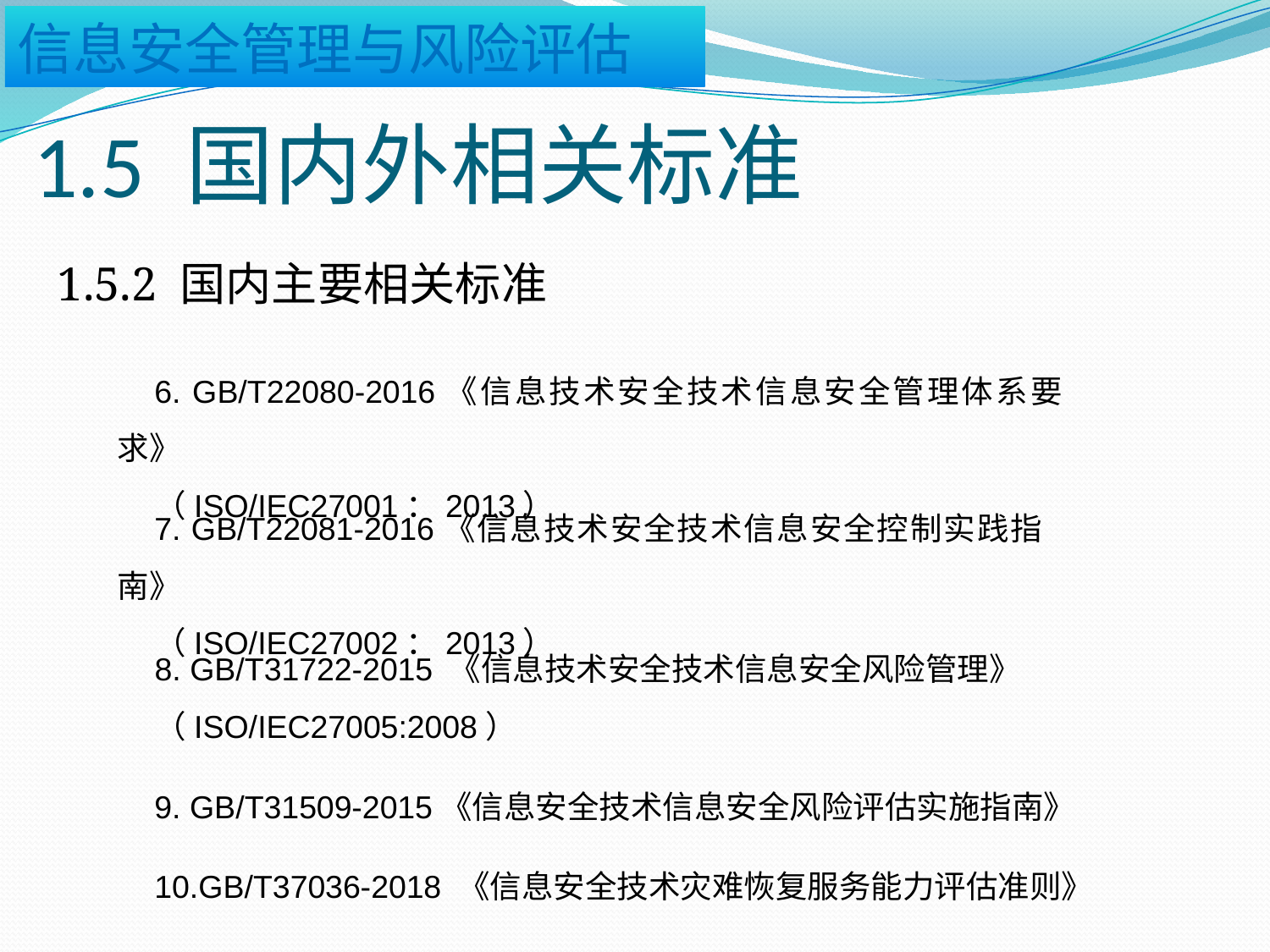

# 1.5 国内外相关标准
1.5.2 国内主要相关标准
6. GB/T22080-2016《信息技术安全技术信息安全管理体系要求》
（ISO/IEC27001：2013）
7. GB/T22081-2016《信息技术安全技术信息安全控制实践指南》
（ISO/IEC27002：2013）
8. GB/T31722-2015 《信息技术安全技术信息安全风险管理》
（ISO/IEC27005:2008）
9. GB/T31509-2015《信息安全技术信息安全风险评估实施指南》
10.GB/T37036-2018 《信息安全技术灾难恢复服务能力评估准则》